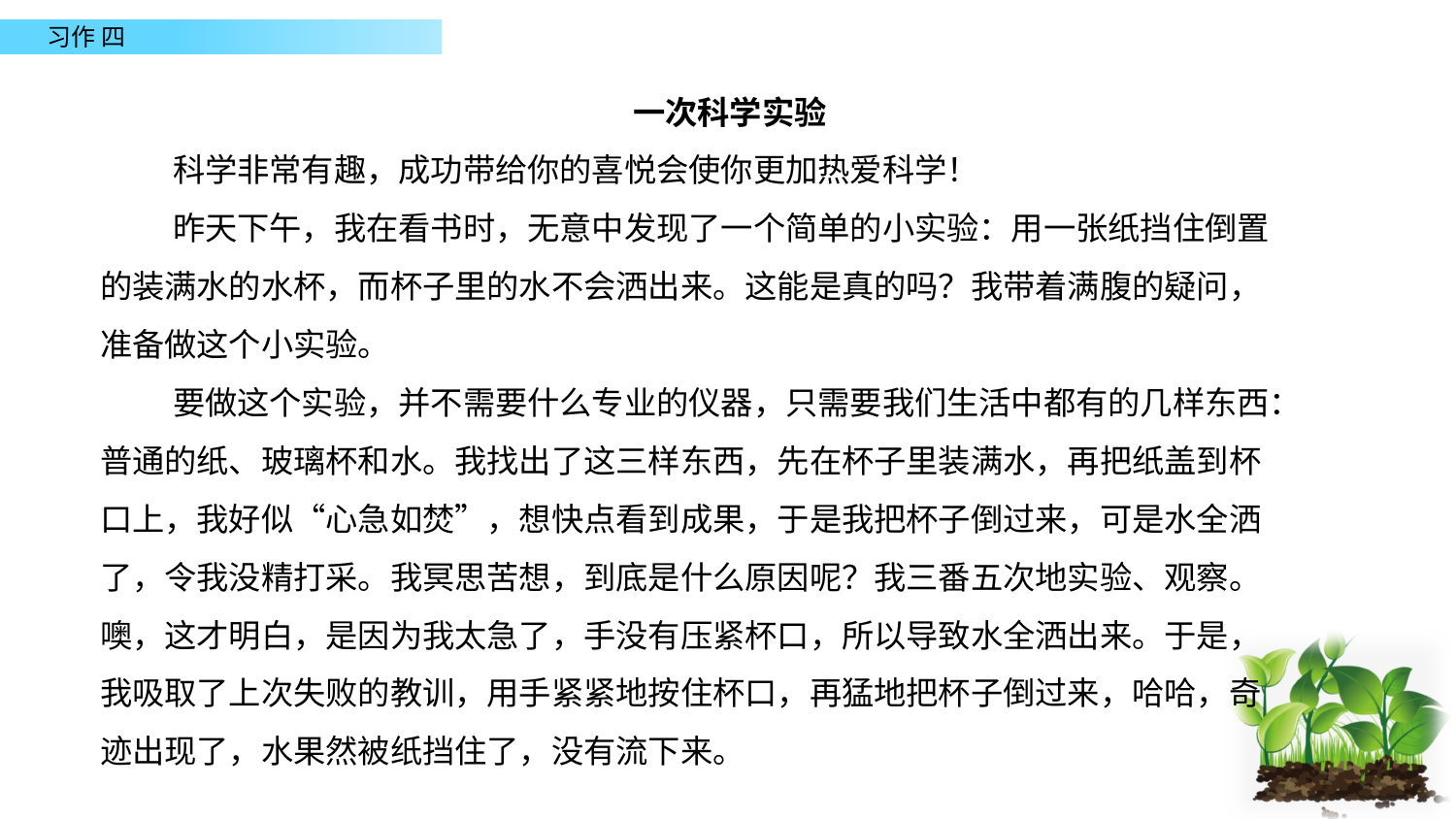

一次科学实验
科学非常有趣，成功带给你的喜悦会使你更加热爱科学！
昨天下午，我在看书时，无意中发现了一个简单的小实验：用一张纸挡住倒置的装满水的水杯，而杯子里的水不会洒出来。这能是真的吗？我带着满腹的疑问，准备做这个小实验。
要做这个实验，并不需要什么专业的仪器，只需要我们生活中都有的几样东西：普通的纸、玻璃杯和水。我找出了这三样东西，先在杯子里装满水，再把纸盖到杯口上，我好似“心急如焚”，想快点看到成果，于是我把杯子倒过来，可是水全洒了，令我没精打采。我冥思苦想，到底是什么原因呢？我三番五次地实验、观察。噢，这才明白，是因为我太急了，手没有压紧杯口，所以导致水全洒出来。于是，我吸取了上次失败的教训，用手紧紧地按住杯口，再猛地把杯子倒过来，哈哈，奇迹出现了，水果然被纸挡住了，没有流下来。